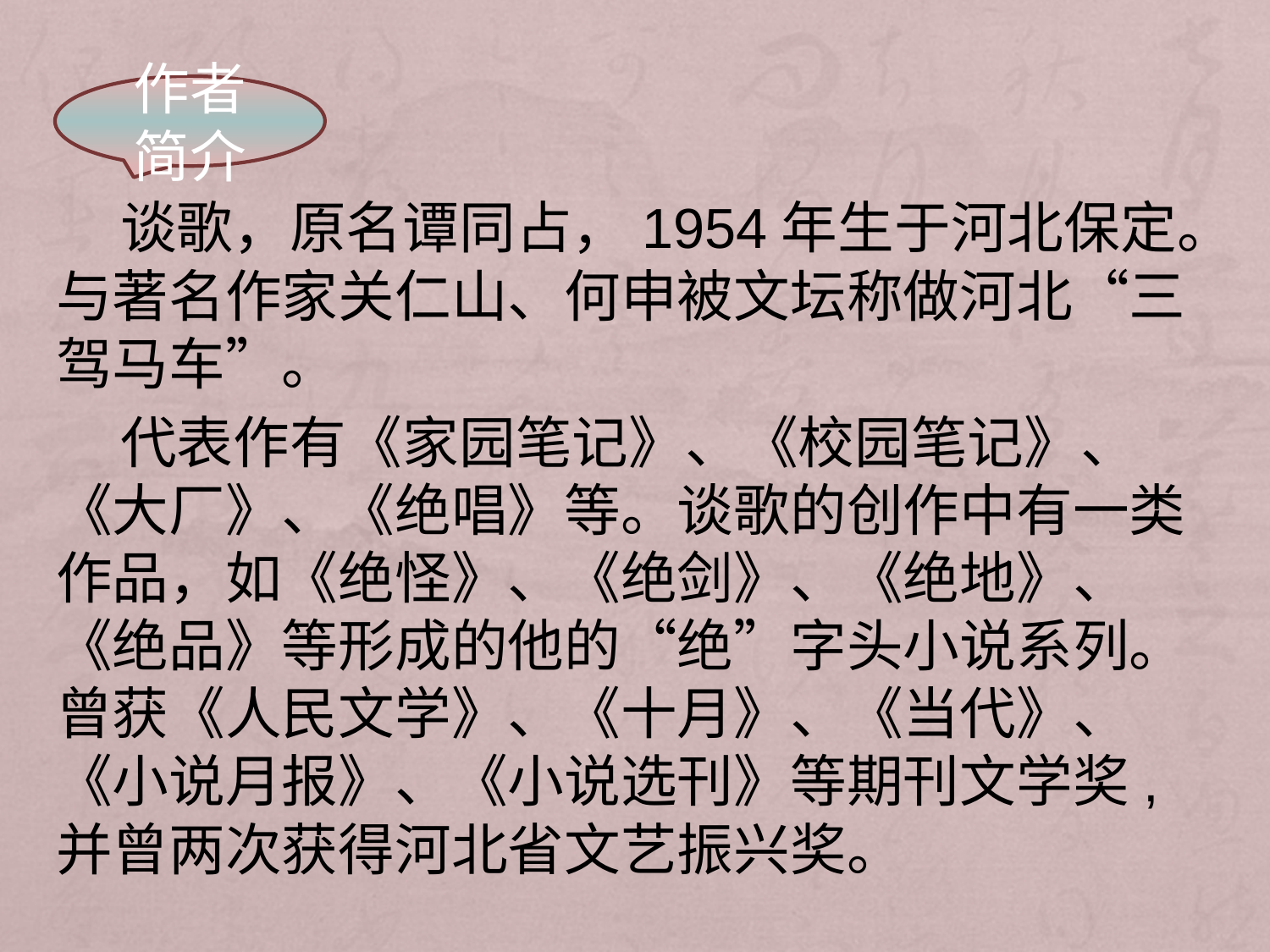

作者简介
    谈歌，原名谭同占，1954年生于河北保定。与著名作家关仁山、何申被文坛称做河北“三驾马车”。
    代表作有《家园笔记》、《校园笔记》、《大厂》、《绝唱》等。谈歌的创作中有一类作品，如《绝怪》、《绝剑》、《绝地》、《绝品》等形成的他的“绝”字头小说系列。曾获《人民文学》、《十月》、《当代》、《小说月报》、《小说选刊》等期刊文学奖,并曾两次获得河北省文艺振兴奖。